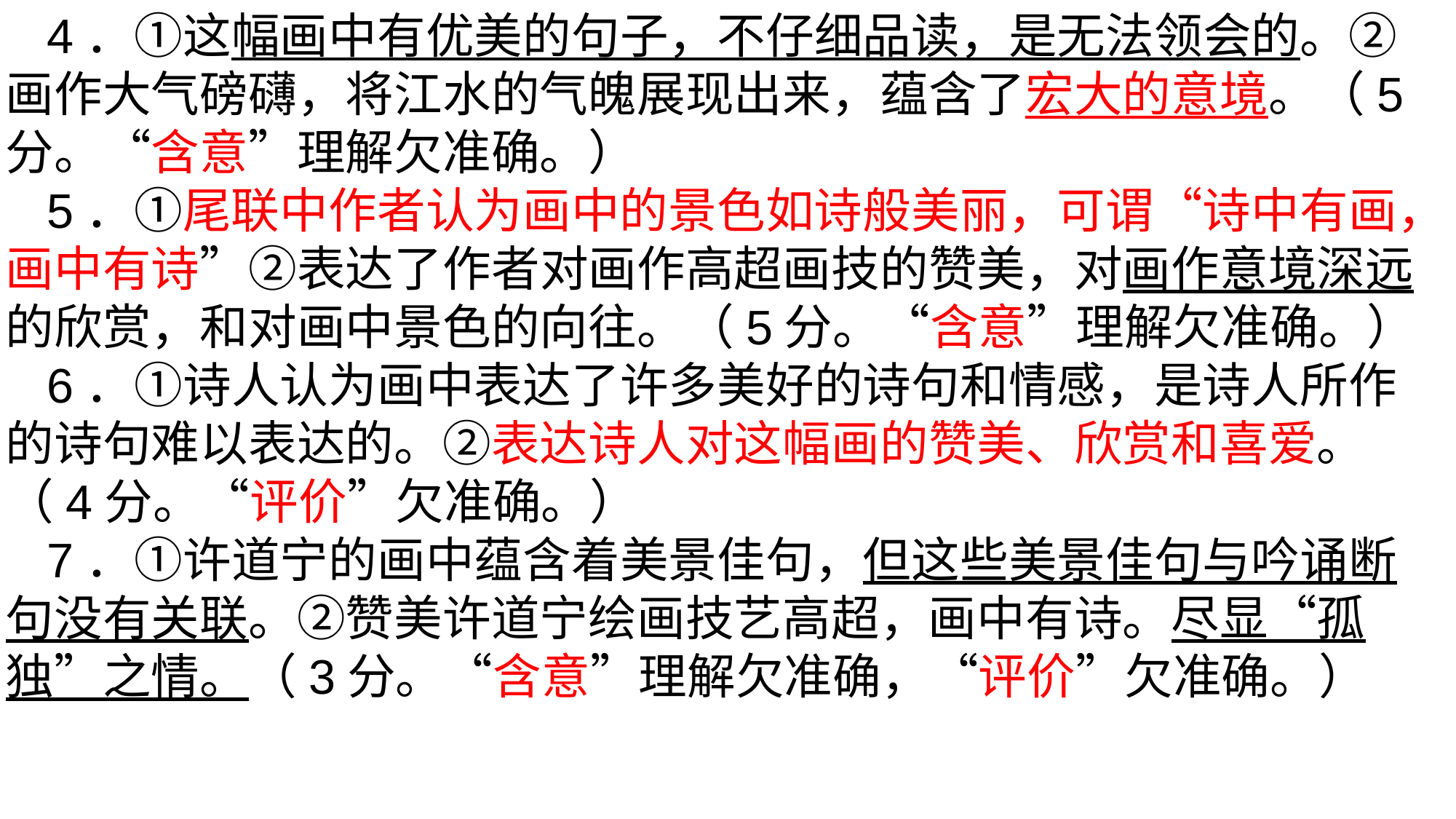

4．①这幅画中有优美的句子，不仔细品读，是无法领会的。②画作大气磅礴，将江水的气魄展现出来，蕴含了宏大的意境。（5分。“含意”理解欠准确。）
5．①尾联中作者认为画中的景色如诗般美丽，可谓“诗中有画，画中有诗”②表达了作者对画作高超画技的赞美，对画作意境深远的欣赏，和对画中景色的向往。（5分。“含意”理解欠准确。）
6．①诗人认为画中表达了许多美好的诗句和情感，是诗人所作的诗句难以表达的。②表达诗人对这幅画的赞美、欣赏和喜爱。（4分。“评价”欠准确。）
7．①许道宁的画中蕴含着美景佳句，但这些美景佳句与吟诵断句没有关联。②赞美许道宁绘画技艺高超，画中有诗。尽显“孤独”之情。（3分。“含意”理解欠准确，“评价”欠准确。）